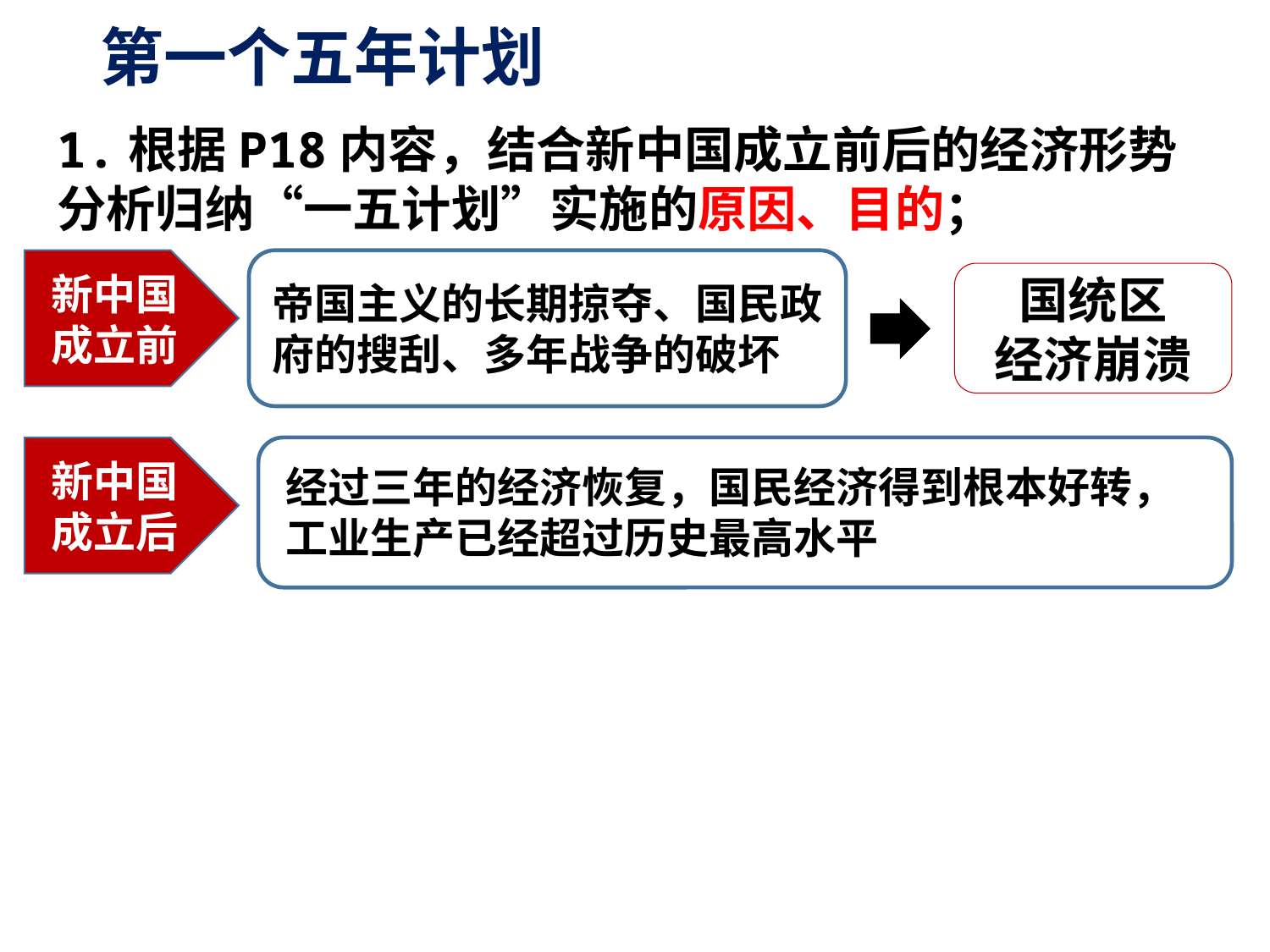

# 第一个五年计划
1.根据P18内容，结合新中国成立前后的经济形势
分析归纳“一五计划”实施的原因、目的；
新中国
成立前

国统区
经济崩溃
帝国主义的长期掠夺、国民政
府的搜刮、多年战争的破坏

新中国
成立后

经过三年的经济恢复，国民经济得到根本好转，
工业生产已经超过历史最高水平